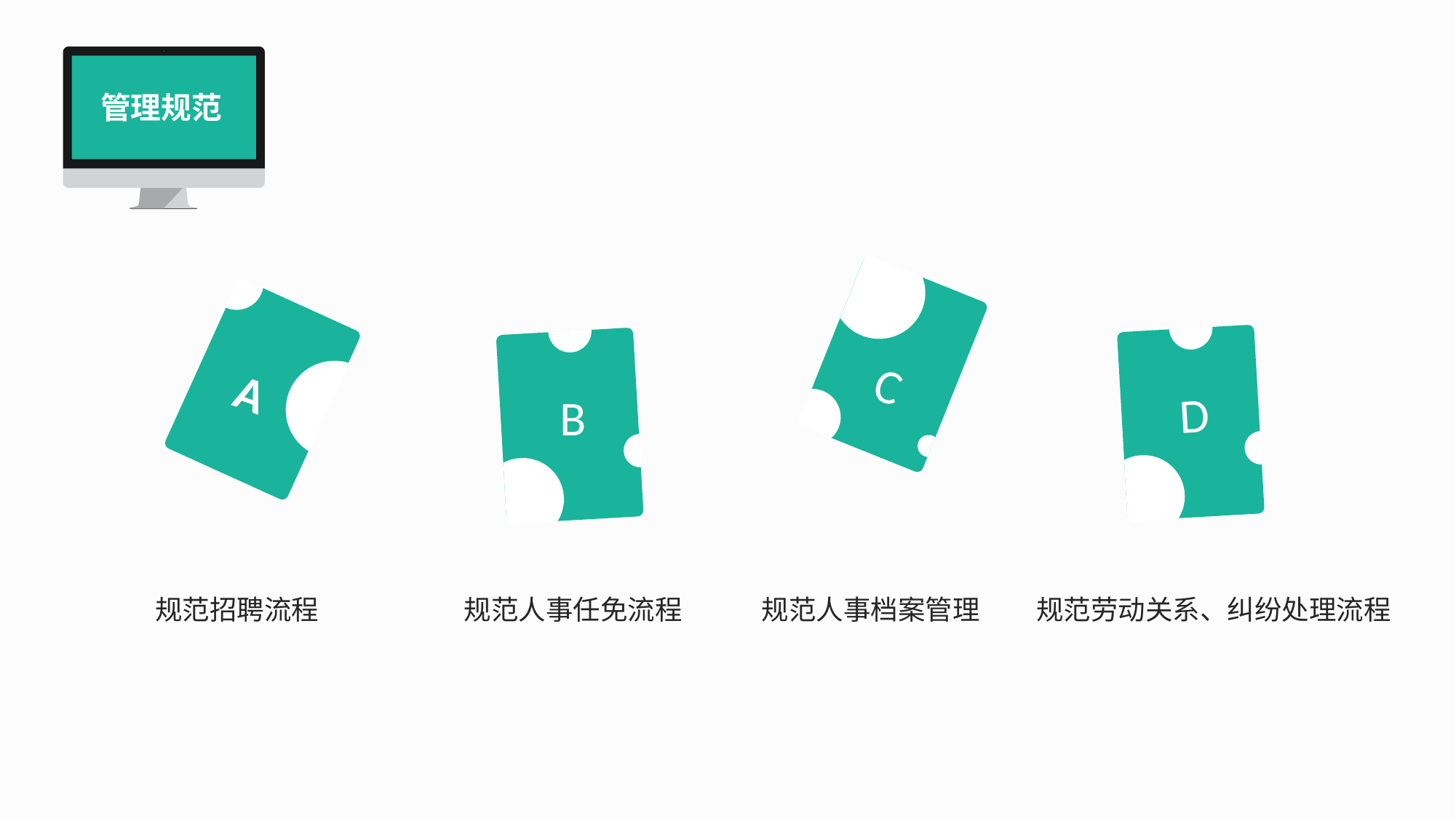

管理规范

C

A

D

B
规范招聘流程
规范人事任免流程
规范劳动关系、纠纷处理流程
规范人事档案管理